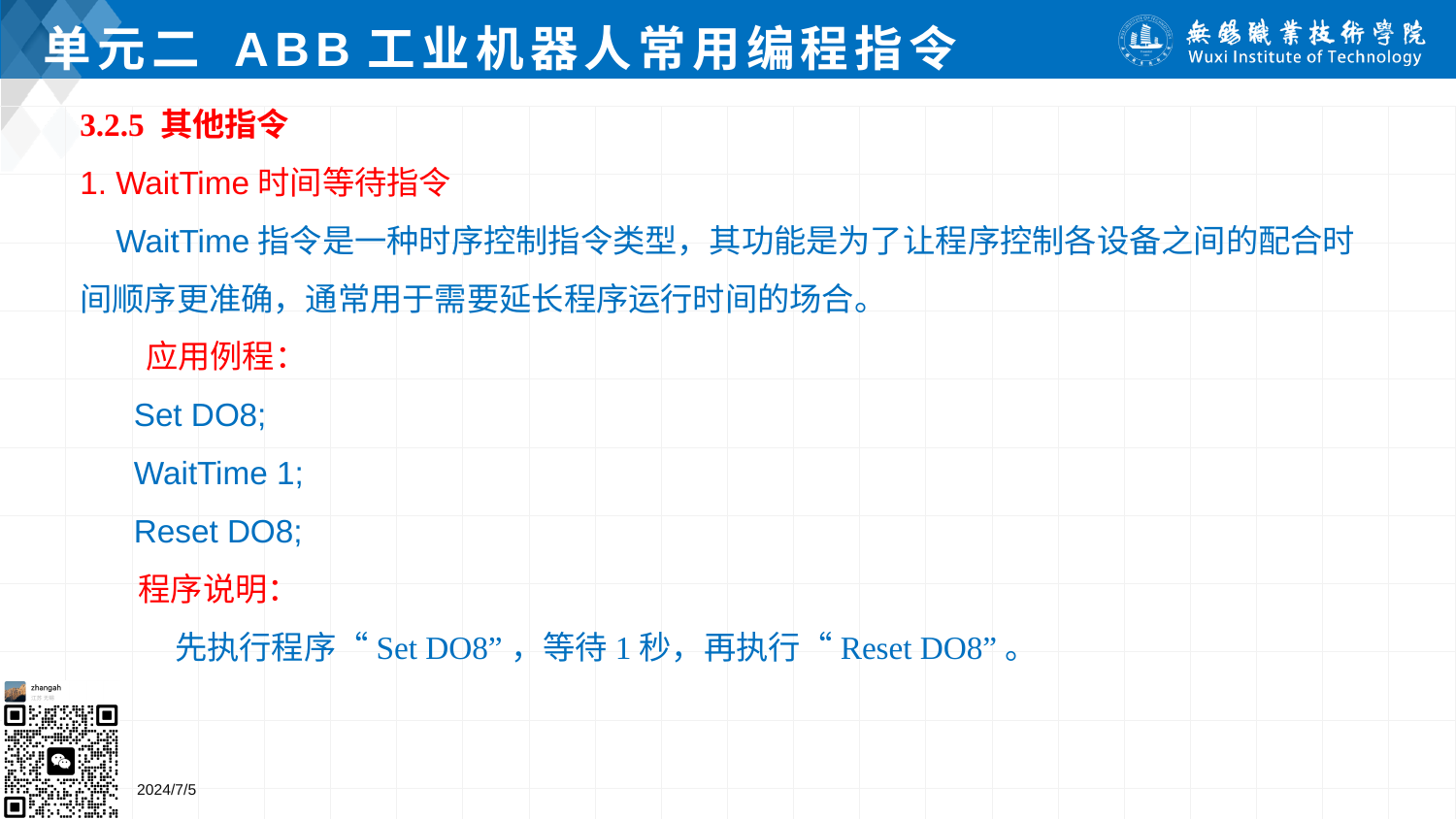

# 单元二 ABB工业机器人常用编程指令
3.2.5 其他指令
1. WaitTime时间等待指令
    WaitTime指令是一种时序控制指令类型，其功能是为了让程序控制各设备之间的配合时间顺序更准确，通常用于需要延长程序运行时间的场合。
        应用例程：
      Set DO8;
      WaitTime 1;
      Reset DO8;
       程序说明：
            先执行程序“Set DO8”，等待1秒，再执行“Reset DO8”。
2024/7/5